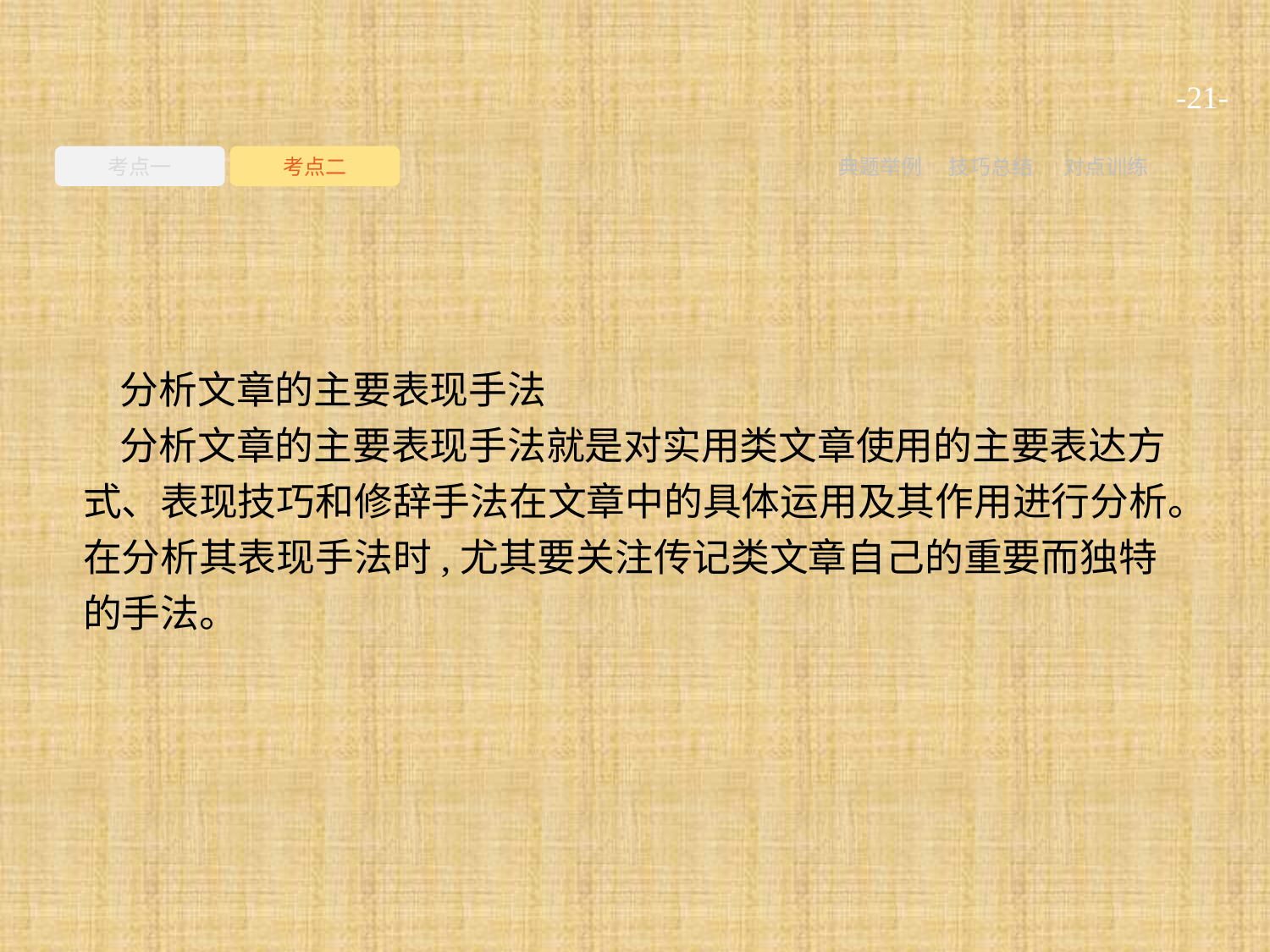

-21-
考点一
考点二
典题举例
技巧总结
对点训练
分析文章的主要表现手法
分析文章的主要表现手法就是对实用类文章使用的主要表达方式、表现技巧和修辞手法在文章中的具体运用及其作用进行分析。在分析其表现手法时,尤其要关注传记类文章自己的重要而独特的手法。